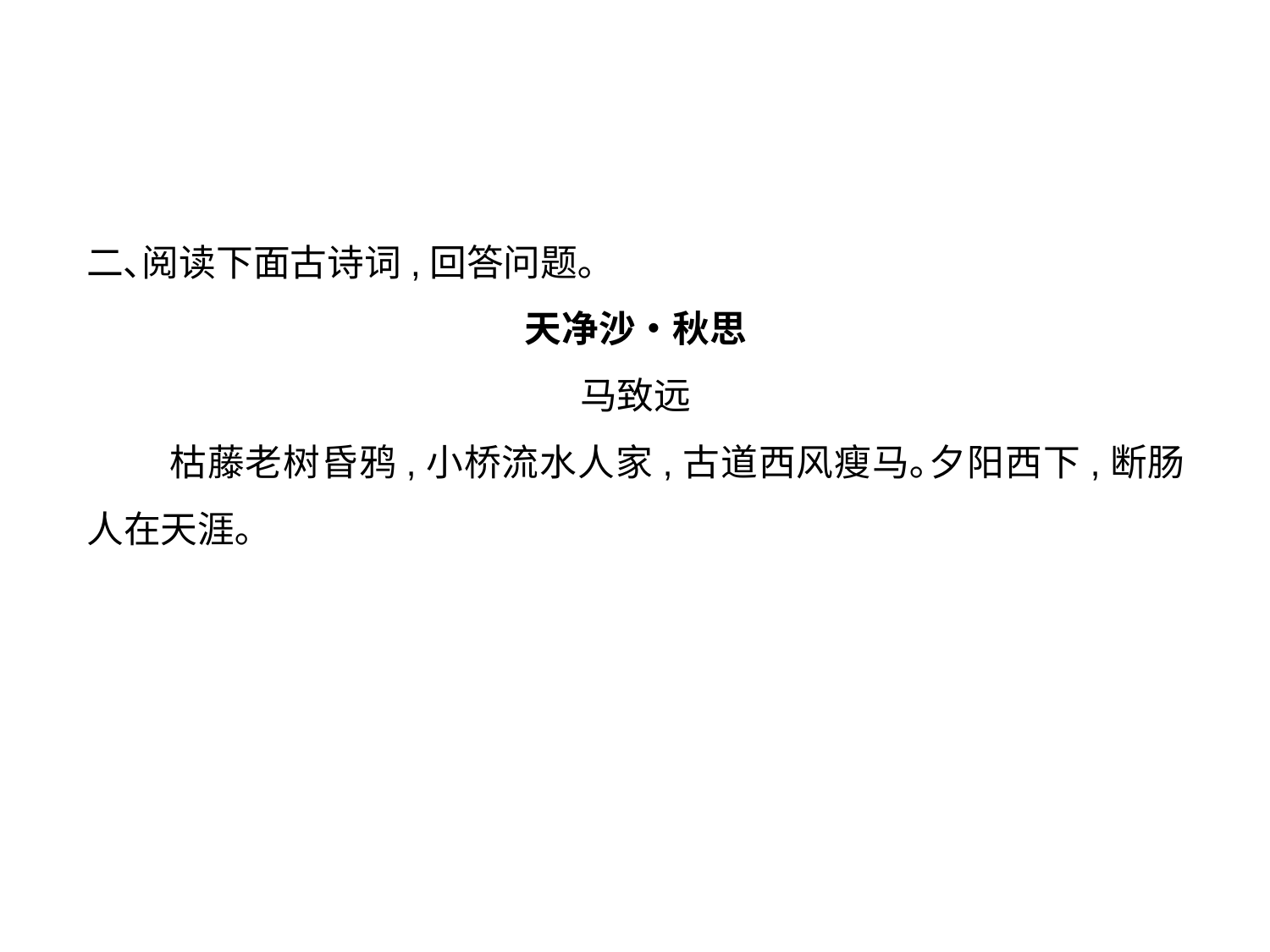

二､阅读下面古诗词,回答问题｡
天净沙•秋思
马致远
        枯藤老树昏鸦,小桥流水人家,古道西风瘦马｡夕阳西下,断肠人在天涯｡